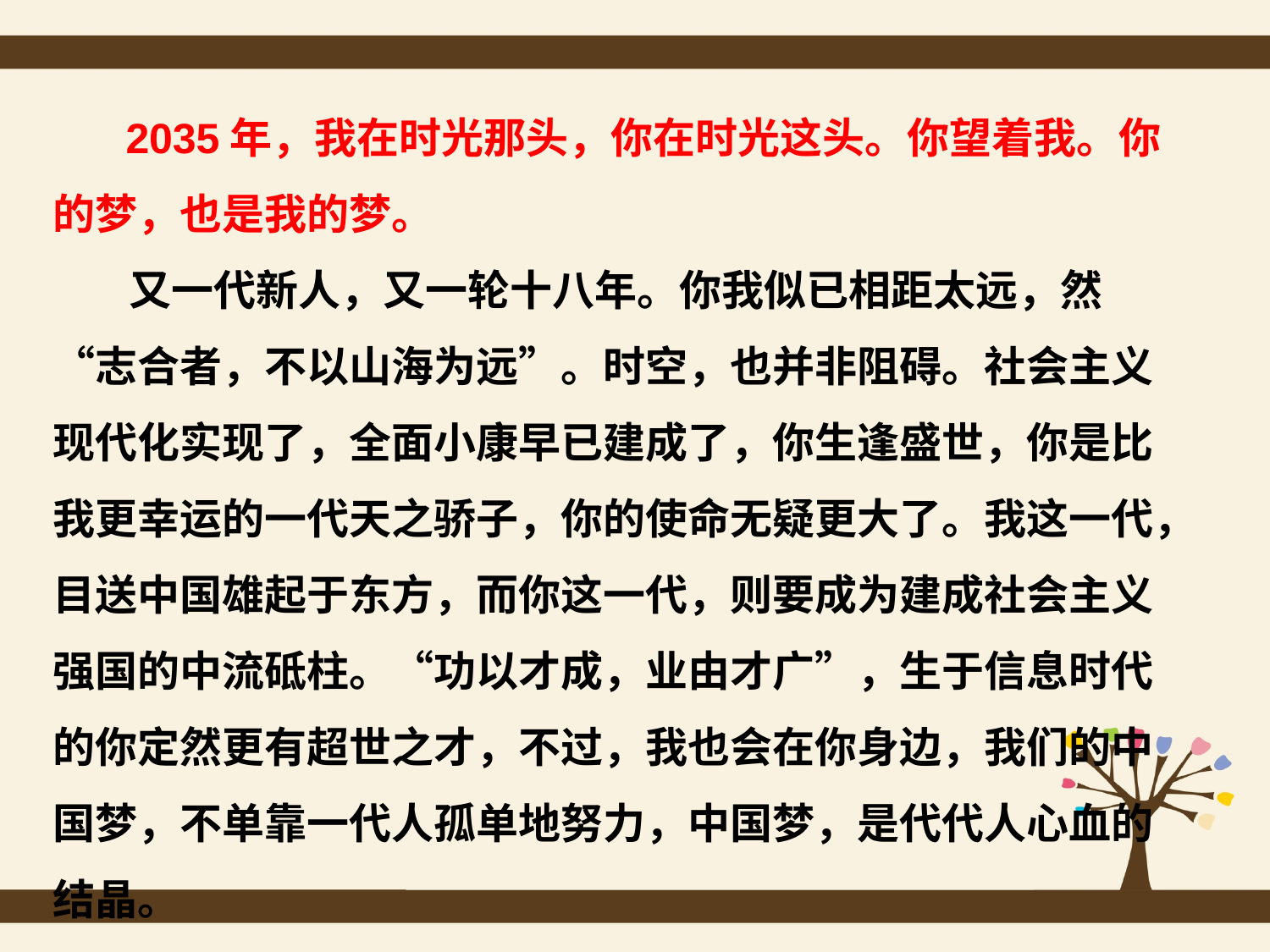

2035年，我在时光那头，你在时光这头。你望着我。你的梦，也是我的梦。
   又一代新人，又一轮十八年。你我似已相距太远，然“志合者，不以山海为远”。时空，也并非阻碍。社会主义现代化实现了，全面小康早已建成了，你生逢盛世，你是比我更幸运的一代天之骄子，你的使命无疑更大了。我这一代，目送中国雄起于东方，而你这一代，则要成为建成社会主义强国的中流砥柱。“功以才成，业由才广”，生于信息时代的你定然更有超世之才，不过，我也会在你身边，我们的中国梦，不单靠一代人孤单地努力，中国梦，是代代人心血的结晶。